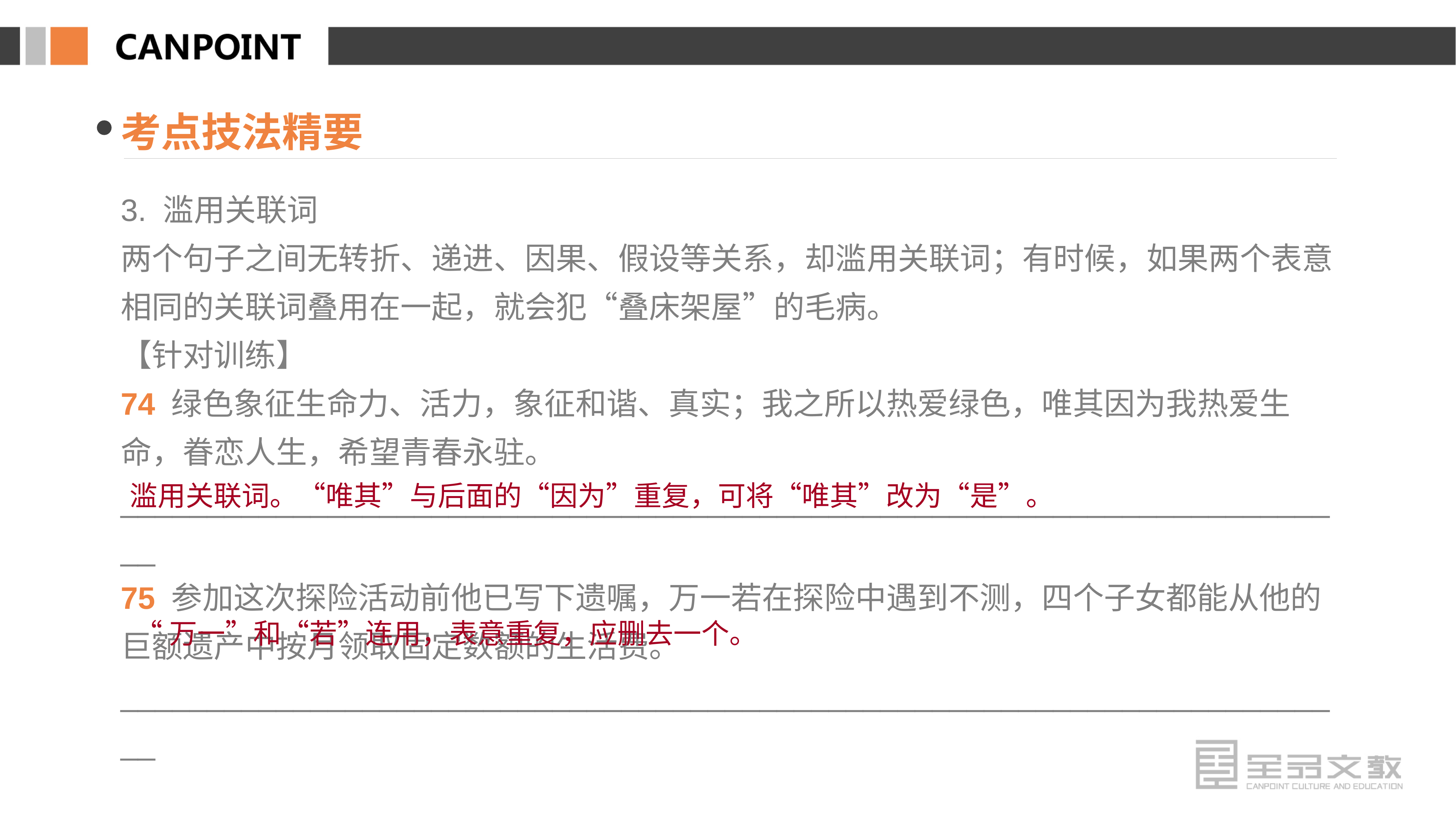

考点技法精要

3. 滥用关联词
两个句子之间无转折、递进、因果、假设等关系，却滥用关联词；有时候，如果两个表意相同的关联词叠用在一起，就会犯“叠床架屋”的毛病。
【针对训练】
74 绿色象征生命力、活力，象征和谐、真实；我之所以热爱绿色，唯其因为我热爱生命，眷恋人生，希望青春永驻。
________________________________________________________________________
75 参加这次探险活动前他已写下遗嘱，万一若在探险中遇到不测，四个子女都能从他的巨额遗产中按月领取固定数额的生活费。
________________________________________________________________________

滥用关联词。“唯其”与后面的“因为”重复，可将“唯其”改为“是”。
“万一”和“若”连用，表意重复，应删去一个。